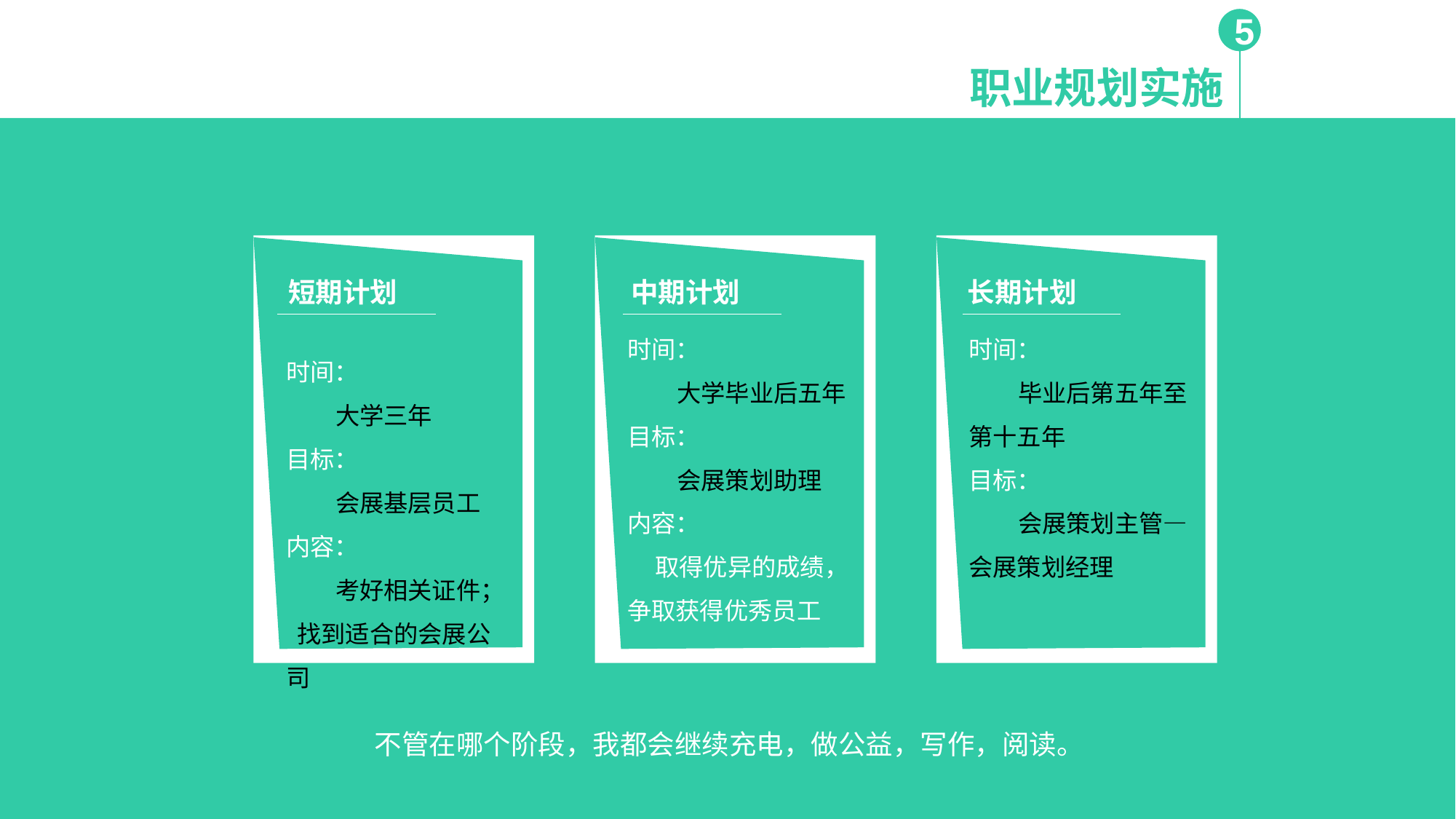

5
职业规划实施

短期计划
时间：
        大学三年
目标：
        会展基层员工
内容：
        考好相关证件；
 找到适合的会展公司

中期计划
时间：
        大学毕业后五年
目标：
        会展策划助理
内容：
    取得优异的成绩，争取获得优秀员工

长期计划
时间：
        毕业后第五年至第十五年
目标：
        会展策划主管—会展策划经理
不管在哪个阶段，我都会继续充电，做公益，写作，阅读。